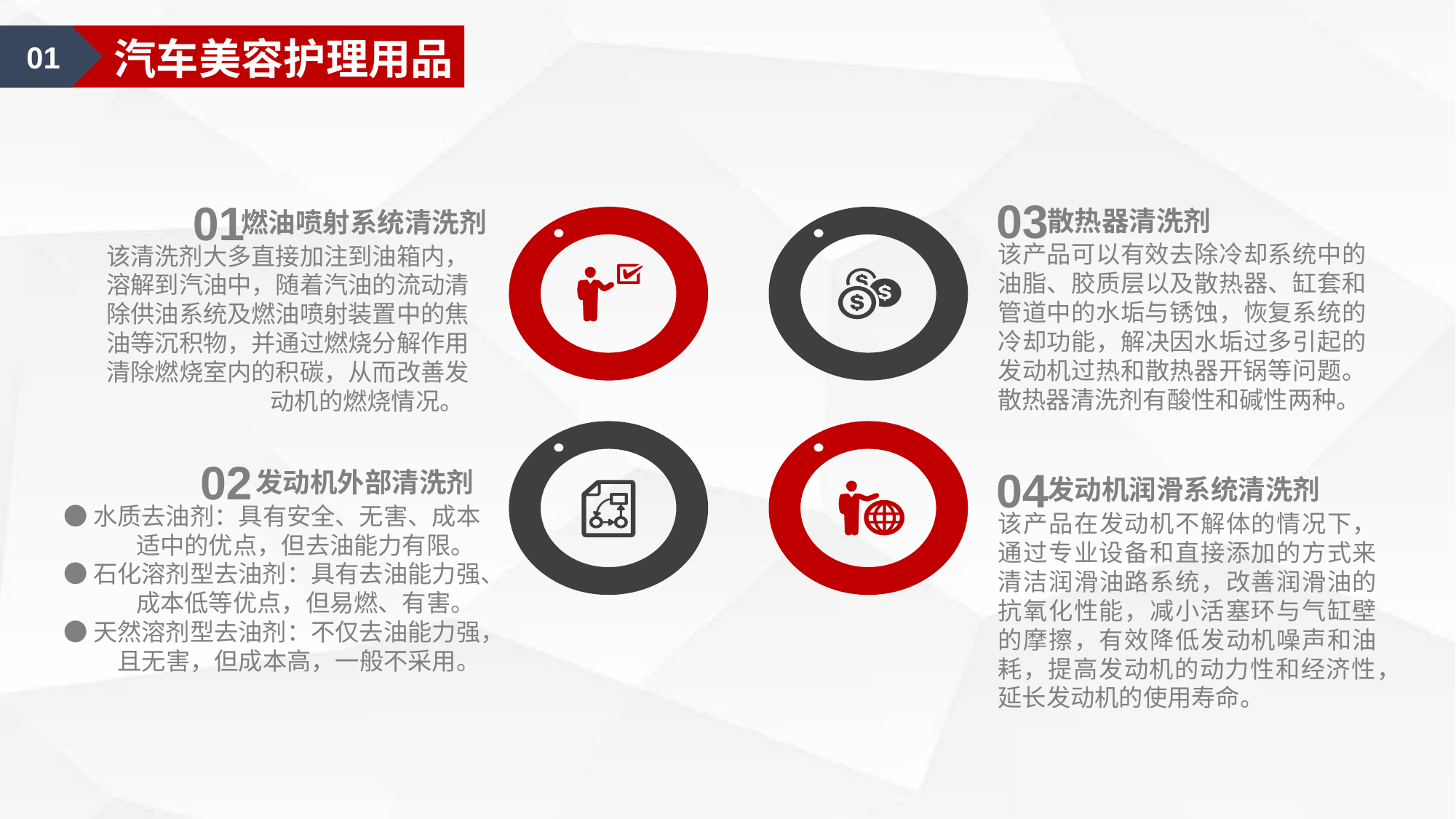

01
汽车美容护理用品
03
散热器清洗剂
该产品可以有效去除冷却系统中的油脂、胶质层以及散热器、缸套和管道中的水垢与锈蚀，恢复系统的冷却功能，解决因水垢过多引起的发动机过热和散热器开锅等问题。散热器清洗剂有酸性和碱性两种。
01
燃油喷射系统清洗剂
该清洗剂大多直接加注到油箱内，溶解到汽油中，随着汽油的流动清除供油系统及燃油喷射装置中的焦油等沉积物，并通过燃烧分解作用清除燃烧室内的积碳，从而改善发动机的燃烧情况。

02
发动机外部清洗剂
●水质去油剂：具有安全、无害、成本适中的优点，但去油能力有限。
●石化溶剂型去油剂：具有去油能力强、成本低等优点，但易燃、有害。
●天然溶剂型去油剂：不仅去油能力强，且无害，但成本高，一般不采用。
04
发动机润滑系统清洗剂
该产品在发动机不解体的情况下，通过专业设备和直接添加的方式来清洁润滑油路系统，改善润滑油的抗氧化性能，减小活塞环与气缸壁的摩擦，有效降低发动机噪声和油耗，提高发动机的动力性和经济性，延长发动机的使用寿命。